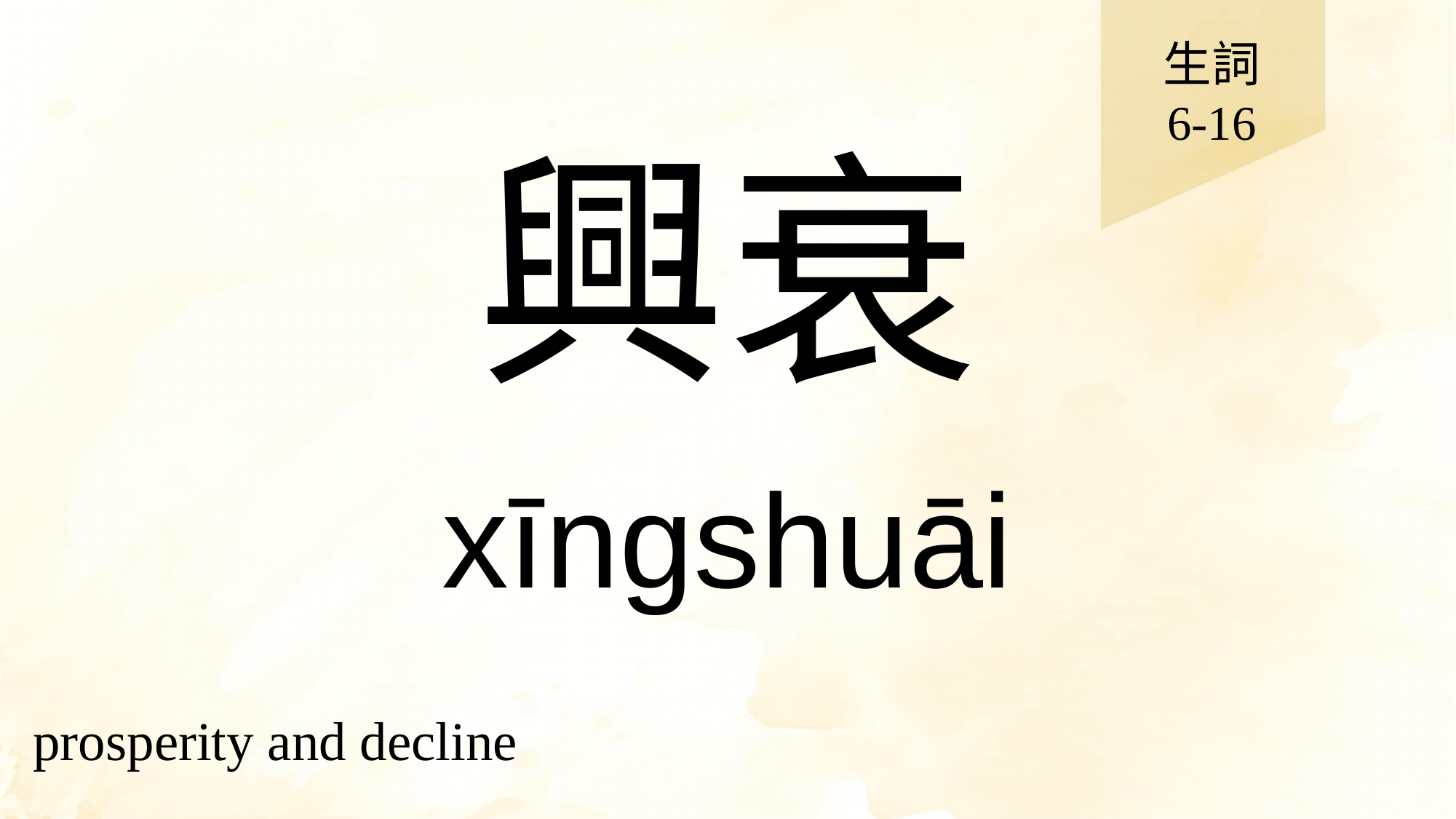

生詞
6-16
# 興衰
xīngshuāi
prosperity and decline